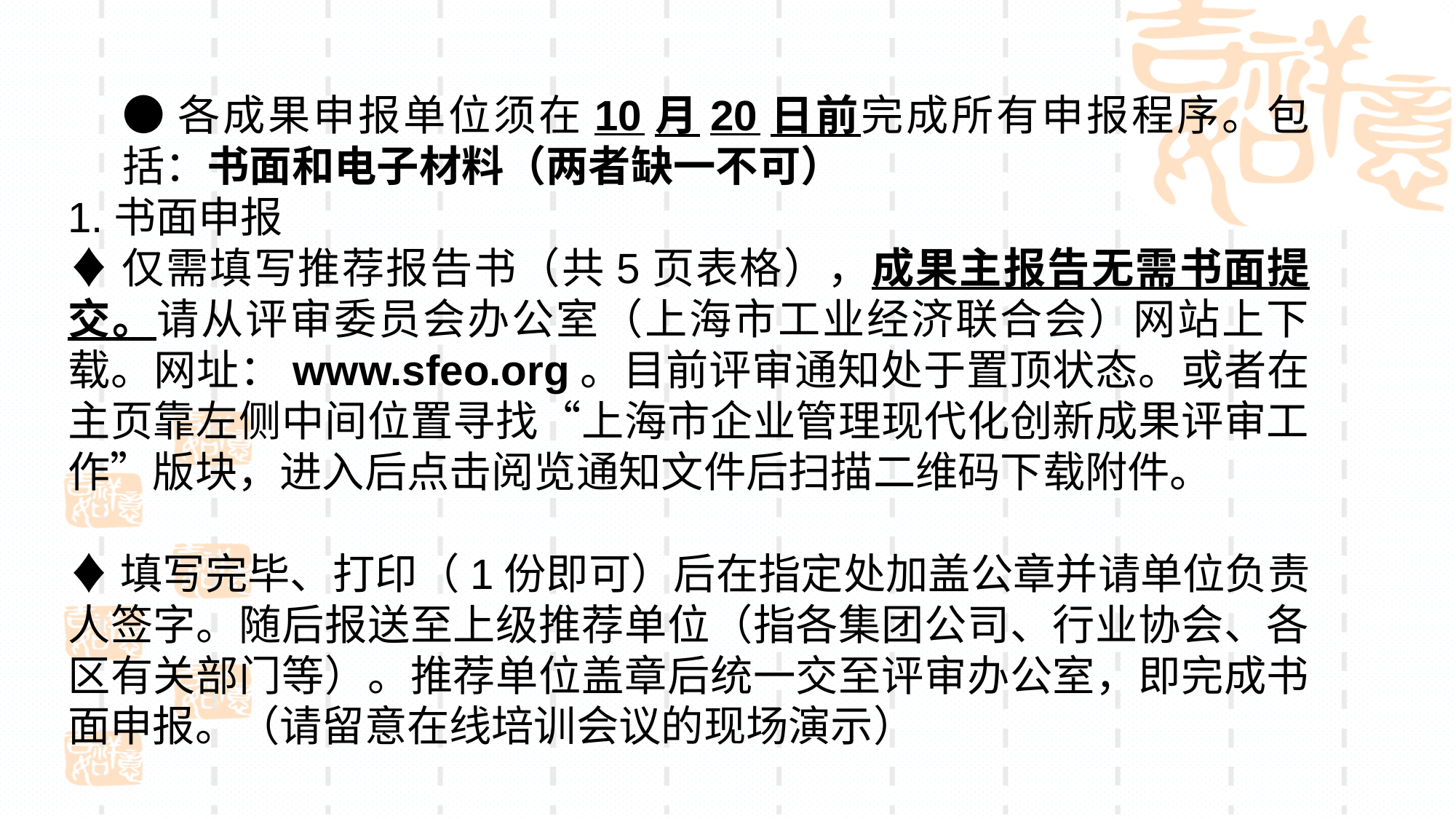

●各成果申报单位须在10月20日前完成所有申报程序。包括：书面和电子材料（两者缺一不可）
1.书面申报
♦仅需填写推荐报告书（共5页表格），成果主报告无需书面提交。请从评审委员会办公室（上海市工业经济联合会）网站上下载。网址：www.sfeo.org。目前评审通知处于置顶状态。或者在主页靠左侧中间位置寻找“上海市企业管理现代化创新成果评审工作”版块，进入后点击阅览通知文件后扫描二维码下载附件。

♦填写完毕、打印（1份即可）后在指定处加盖公章并请单位负责人签字。随后报送至上级推荐单位（指各集团公司、行业协会、各区有关部门等）。推荐单位盖章后统一交至评审办公室，即完成书面申报。（请留意在线培训会议的现场演示）